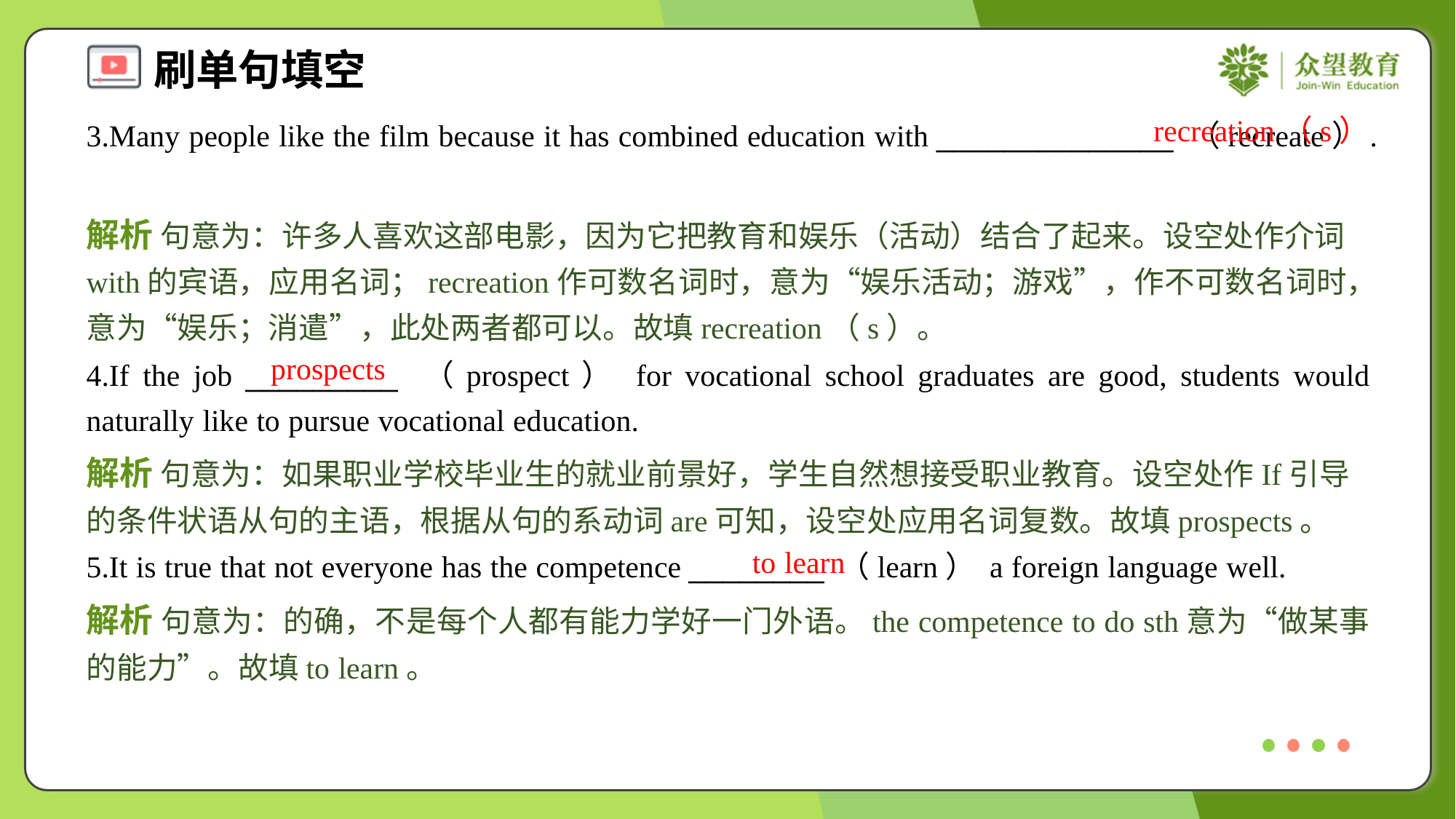

recreation（s）
3.Many people like the film because it has combined education with ______________ （recreate）.
解析 句意为：许多人喜欢这部电影，因为它把教育和娱乐（活动）结合了起来。设空处作介词with的宾语，应用名词；recreation作可数名词时，意为“娱乐活动；游戏”，作不可数名词时，意为“娱乐；消遣”，此处两者都可以。故填recreation（s）。
prospects
4.If the job _________ （prospect） for vocational school graduates are good, students would naturally like to pursue vocational education.
解析 句意为：如果职业学校毕业生的就业前景好，学生自然想接受职业教育。设空处作If引导的条件状语从句的主语，根据从句的系动词are可知，设空处应用名词复数。故填prospects。
to learn
5.It is true that not everyone has the competence ________ （learn） a foreign language well.
解析 句意为：的确，不是每个人都有能力学好一门外语。the competence to do sth意为“做某事的能力”。故填to learn。